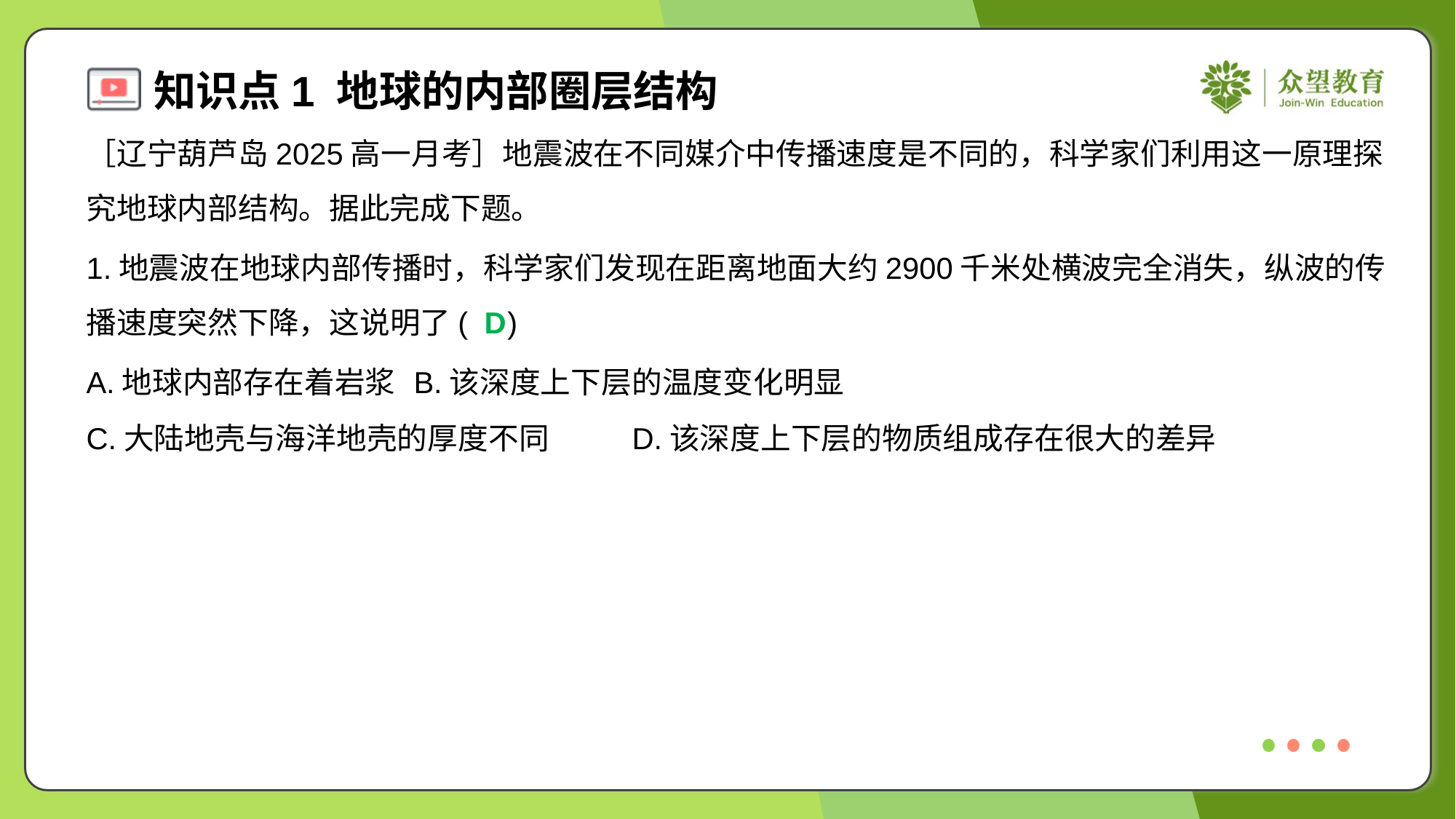

［辽宁葫芦岛2025高一月考］地震波在不同媒介中传播速度是不同的，科学家们利用这一原理探
究地球内部结构。据此完成下题。
1.地震波在地球内部传播时，科学家们发现在距离地面大约2900千米处横波完全消失，纵波的传
播速度突然下降，这说明了(     )
D
A.地球内部存在着岩浆	B.该深度上下层的温度变化明显
C.大陆地壳与海洋地壳的厚度不同	D.该深度上下层的物质组成存在很大的差异